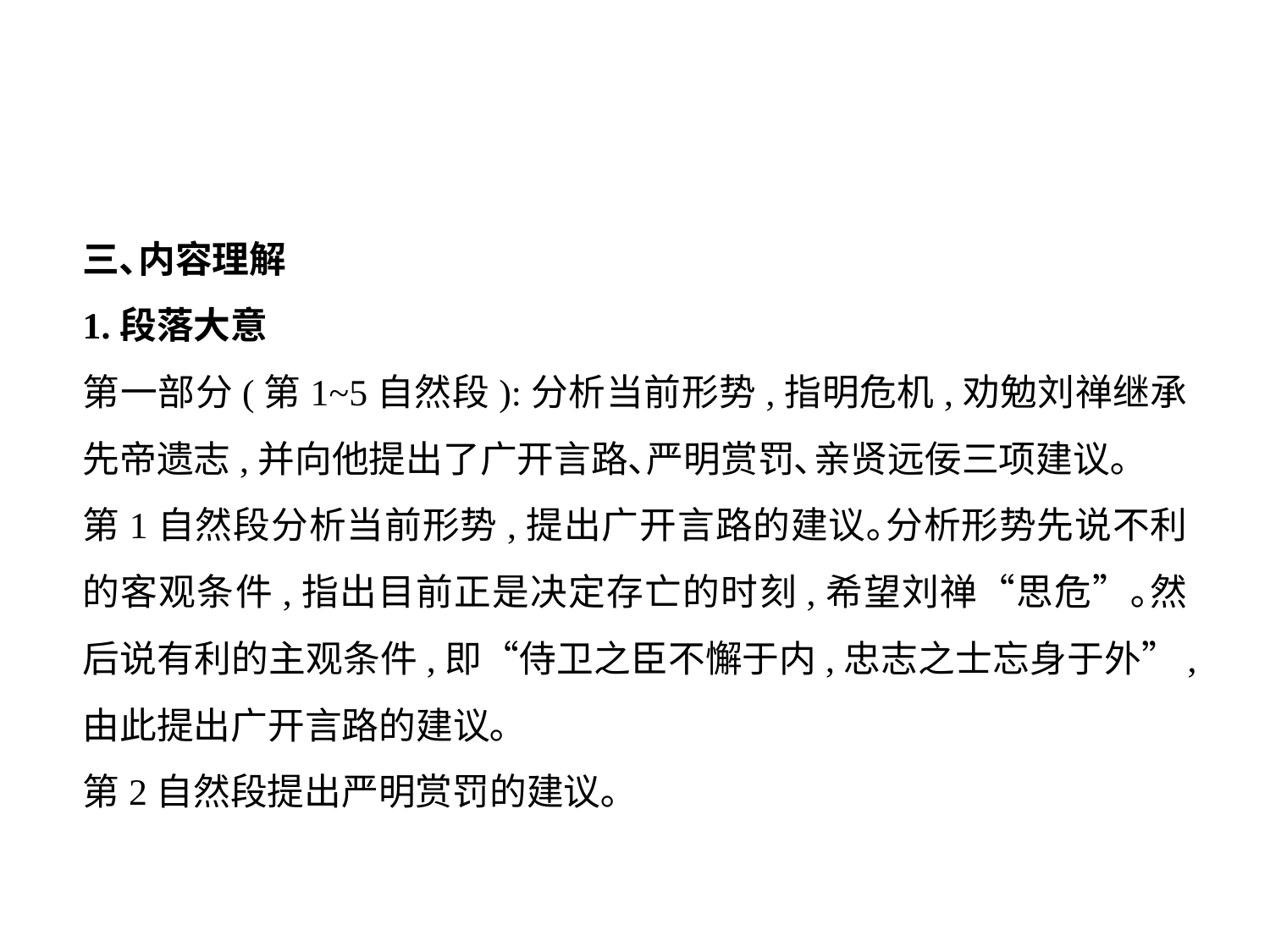

三､内容理解
1.段落大意
第一部分(第1~5自然段):分析当前形势,指明危机,劝勉刘禅继承先帝遗志,并向他提出了广开言路､严明赏罚､亲贤远佞三项建议｡
第1自然段分析当前形势,提出广开言路的建议｡分析形势先说不利的客观条件,指出目前正是决定存亡的时刻,希望刘禅“思危”｡然后说有利的主观条件,即“侍卫之臣不懈于内,忠志之士忘身于外”,由此提出广开言路的建议｡
第2自然段提出严明赏罚的建议｡